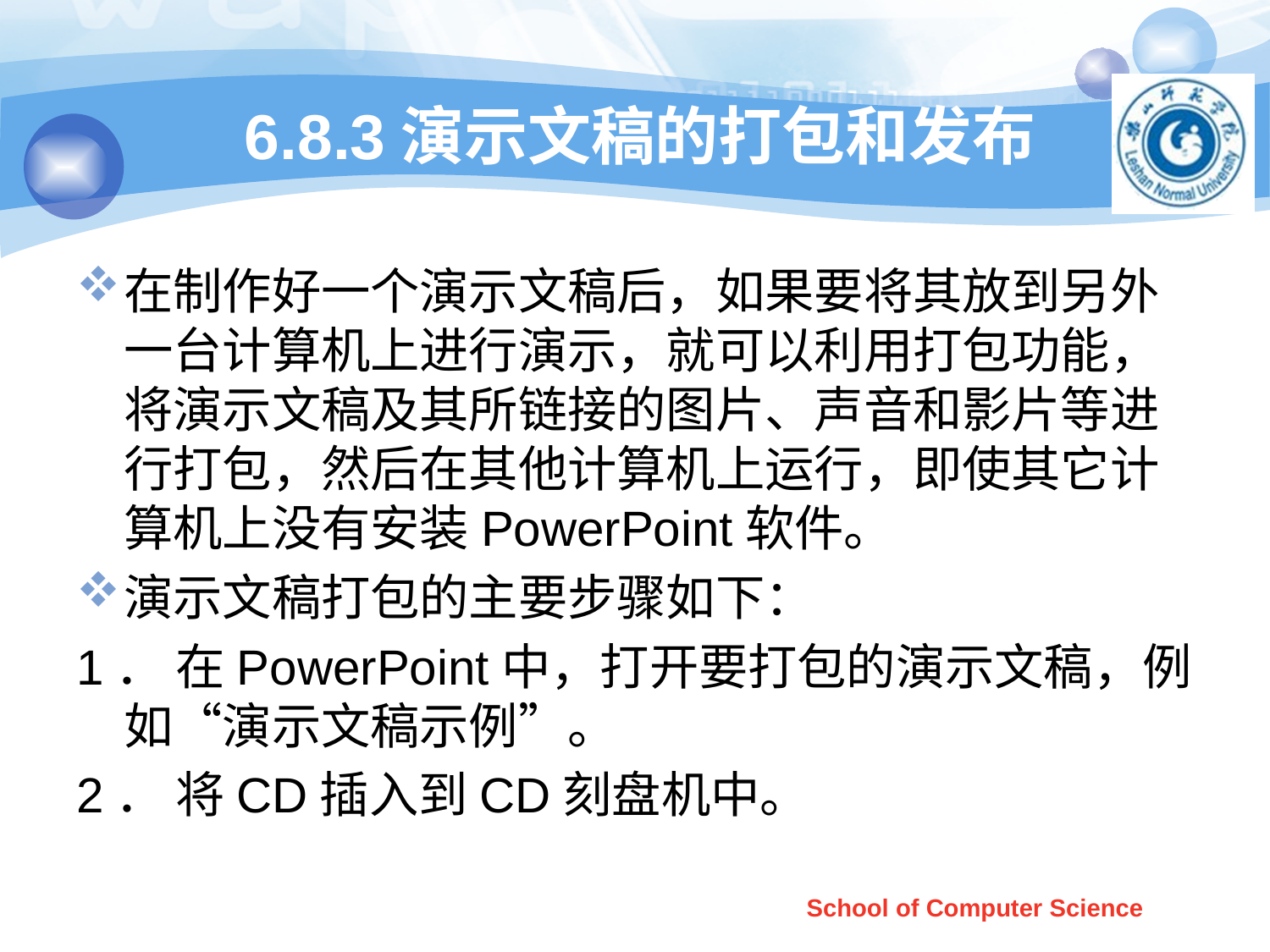

# 6.8.3演示文稿的打包和发布
在制作好一个演示文稿后，如果要将其放到另外一台计算机上进行演示，就可以利用打包功能，将演示文稿及其所链接的图片、声音和影片等进行打包，然后在其他计算机上运行，即使其它计算机上没有安装PowerPoint软件。
演示文稿打包的主要步骤如下：
1． 在PowerPoint中，打开要打包的演示文稿，例如“演示文稿示例”。
2． 将CD插入到CD刻盘机中。
School of Computer Science